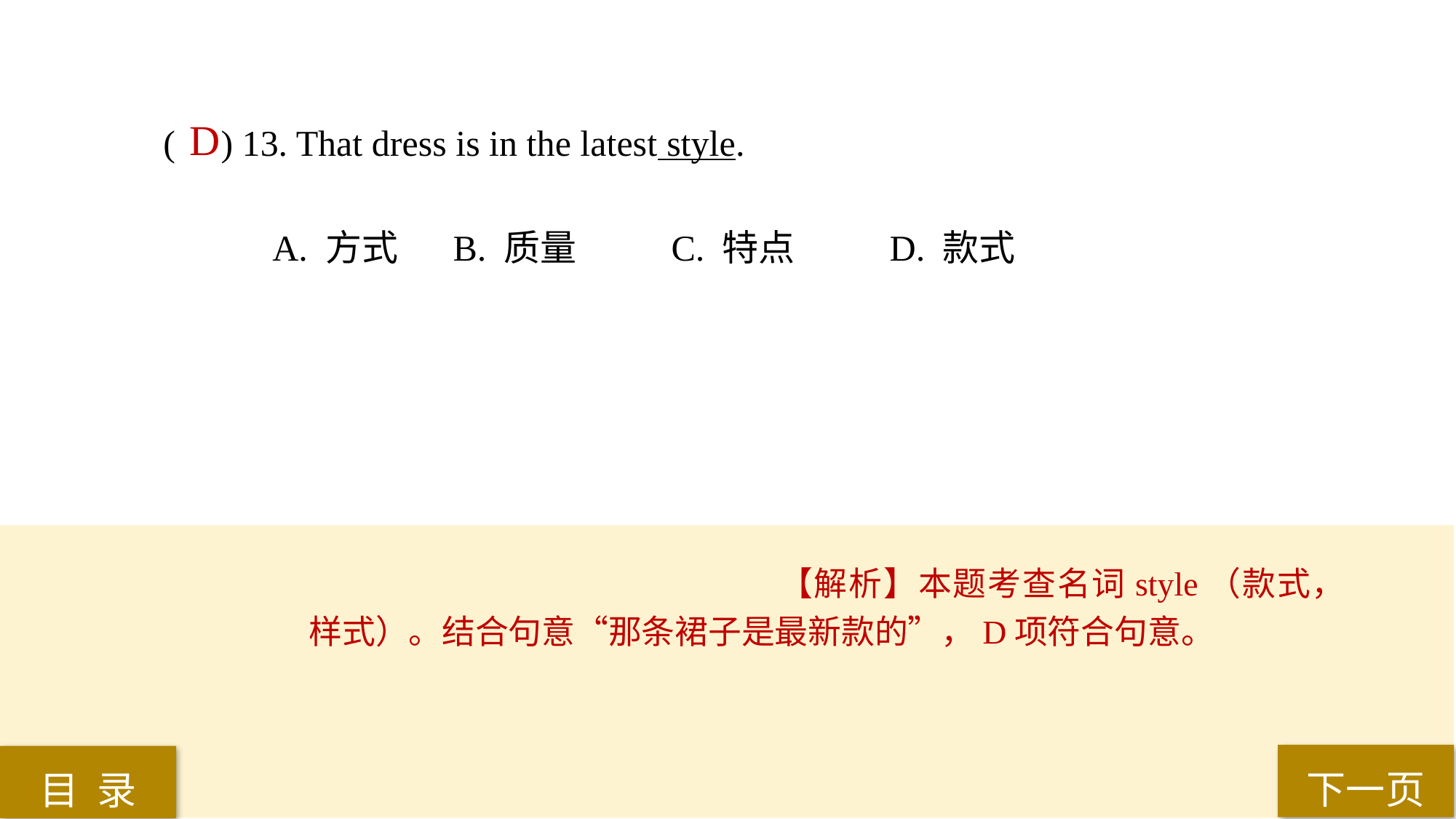

(     ) 13. That dress is in the latest style.

A. 方式	 B. 质量	 C. 特点	 D. 款式
D
【解析】本题考查名词style（款式，样式）。结合句意“那条裙子是最新款的”，D项符合句意。